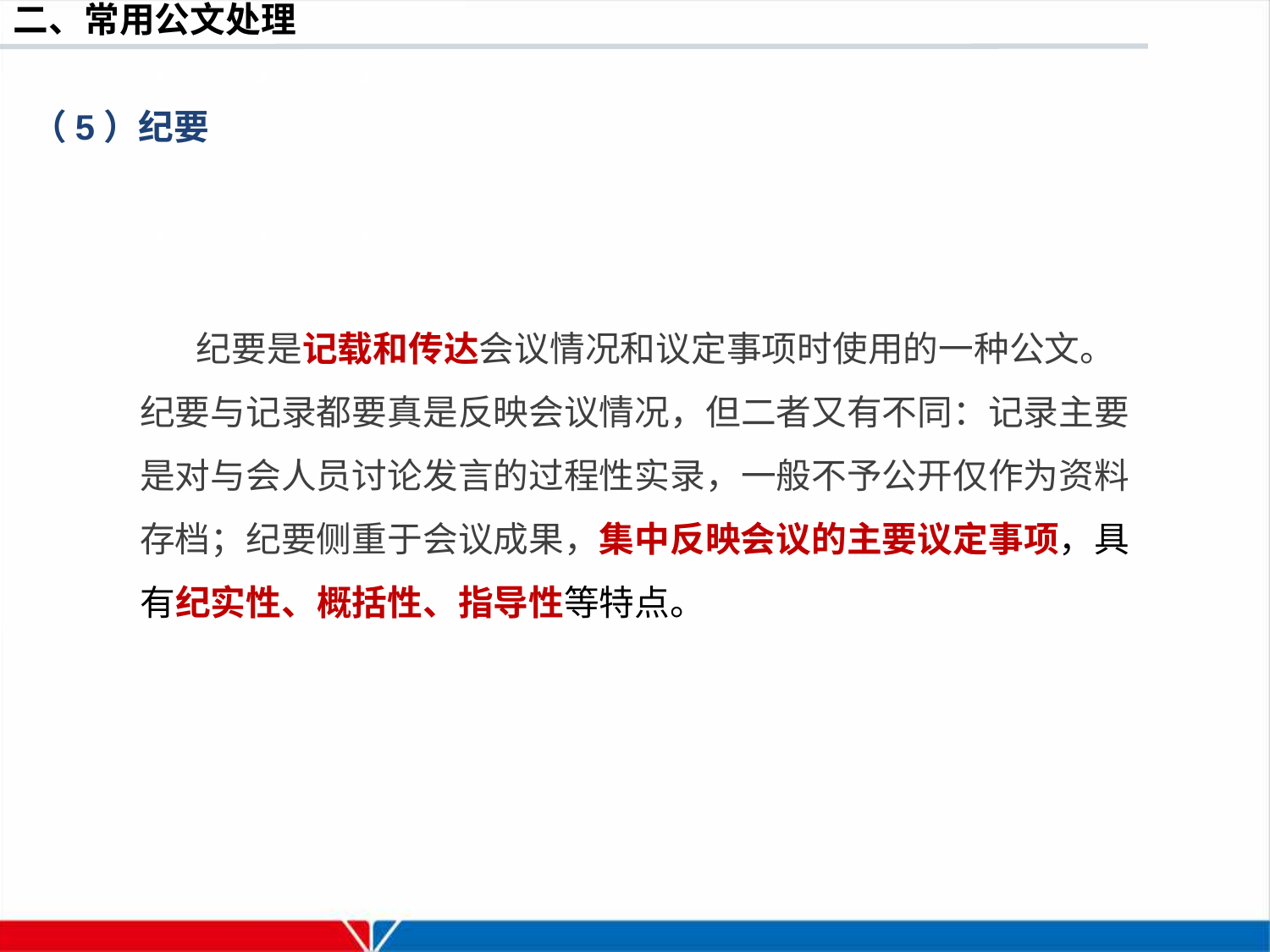

（5）纪要
纪要是记载和传达会议情况和议定事项时使用的一种公文。纪要与记录都要真是反映会议情况，但二者又有不同：记录主要是对与会人员讨论发言的过程性实录，一般不予公开仅作为资料存档；纪要侧重于会议成果，集中反映会议的主要议定事项，具有纪实性、概括性、指导性等特点。